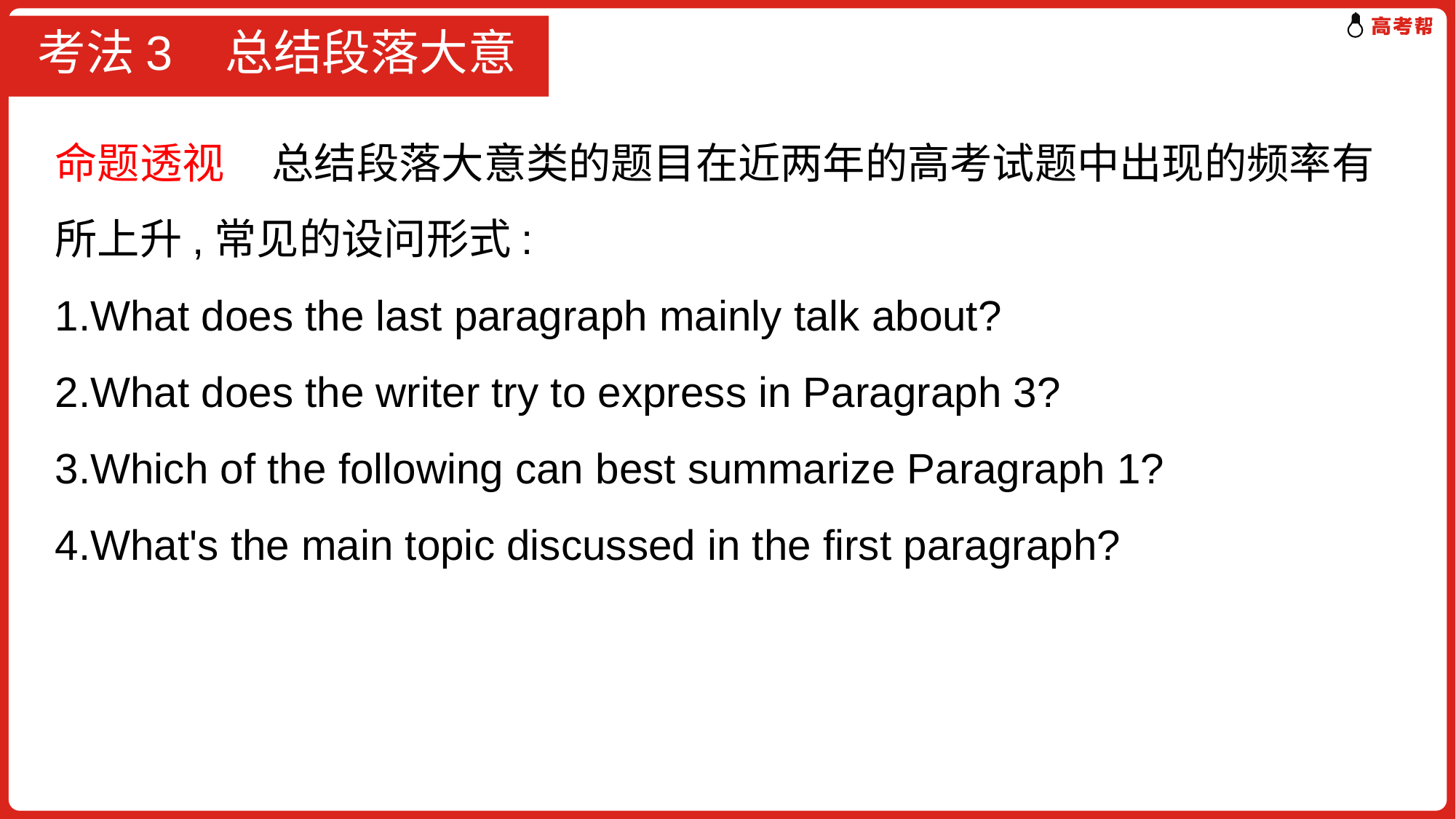

# 考法3   总结段落大意
命题透视     总结段落大意类的题目在近两年的高考试题中出现的频率有所上升,常见的设问形式:
1.What does the last paragraph mainly talk about?
2.What does the writer try to express in Paragraph 3?
3.Which of the following can best summarize Paragraph 1?
4.What's the main topic discussed in the first paragraph?